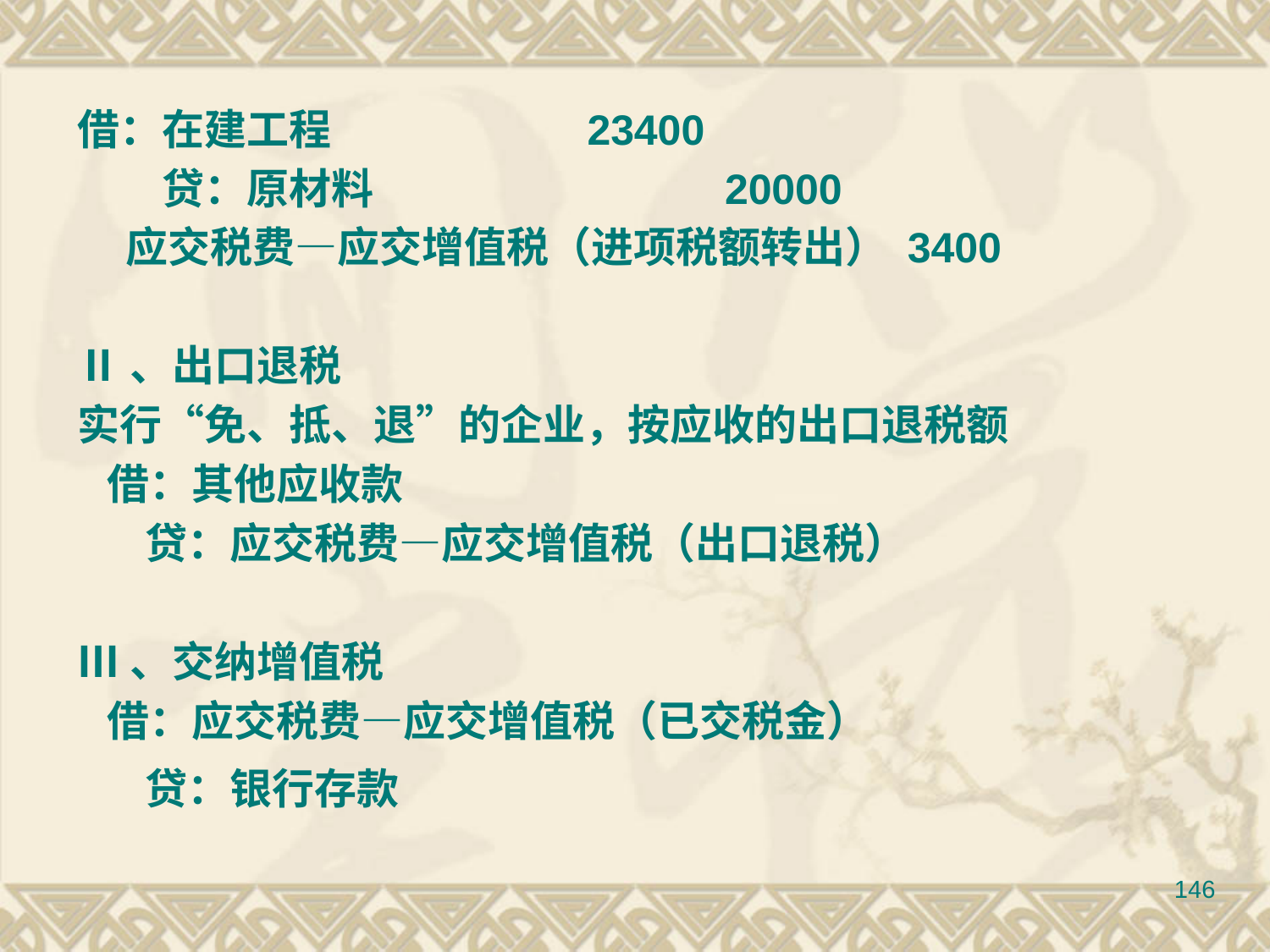

借：在建工程　　　     　   23400
　　贷：原材料　　　　                  20000
    应交税费—应交增值税（进项税额转出） 3400

Ⅱ、出口退税
实行“免、抵、退”的企业，按应收的出口退税额
  借：其他应收款
      贷：应交税费—应交增值税（出口退税）

Ⅲ、交纳增值税
  借：应交税费—应交增值税（已交税金）
      贷：银行存款
146